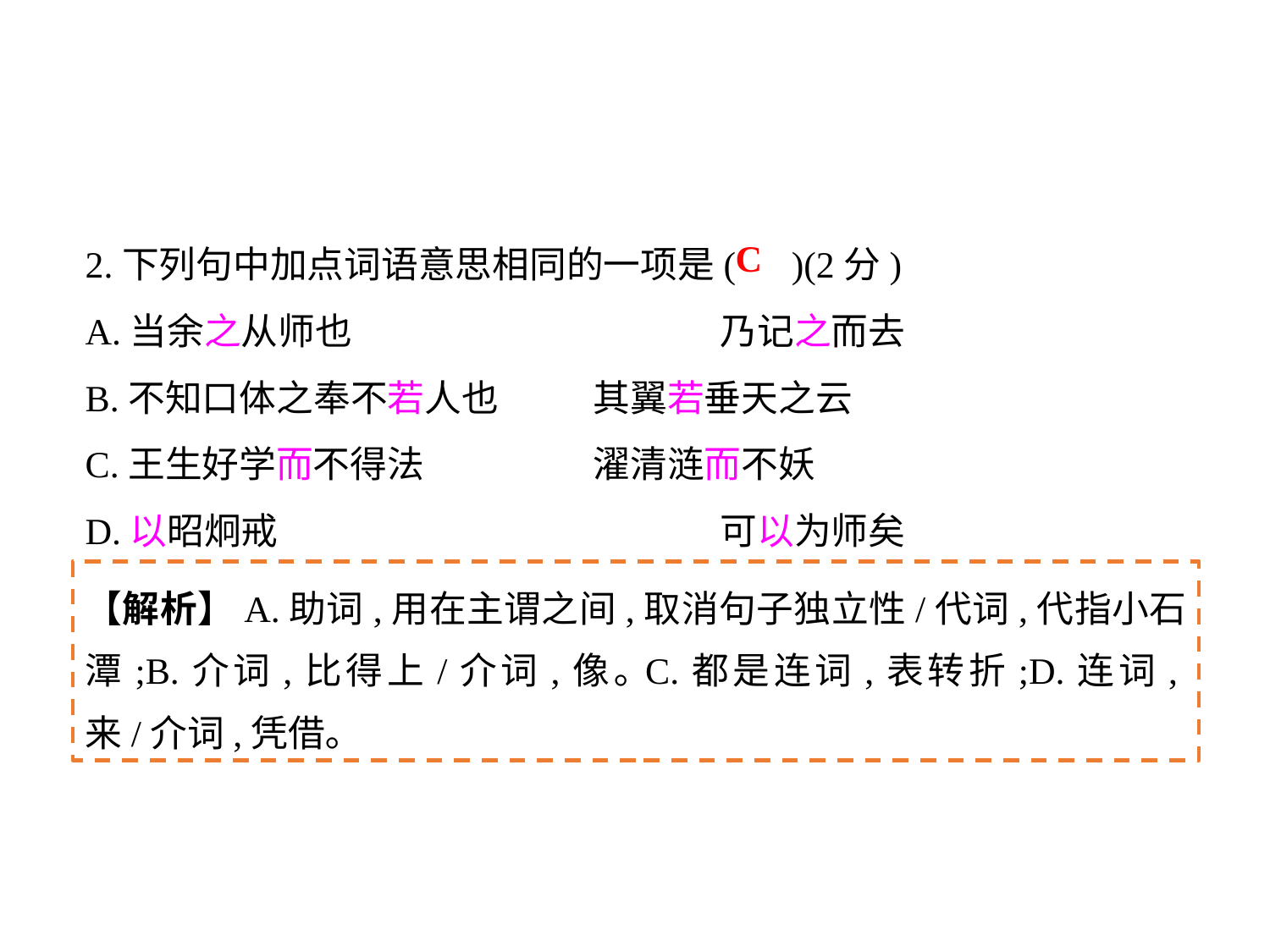

2.下列句中加点词语意思相同的一项是(      )(2分)
A.当余之从师也			乃记之而去
B.不知口体之奉不若人也	其翼若垂天之云
C.王生好学而不得法		濯清涟而不妖
D.以昭炯戒				可以为师矣
C
【解析】A.助词,用在主谓之间,取消句子独立性/代词,代指小石潭;B.介词,比得上/介词,像｡C.都是连词,表转折;D.连词,来/介词,凭借｡